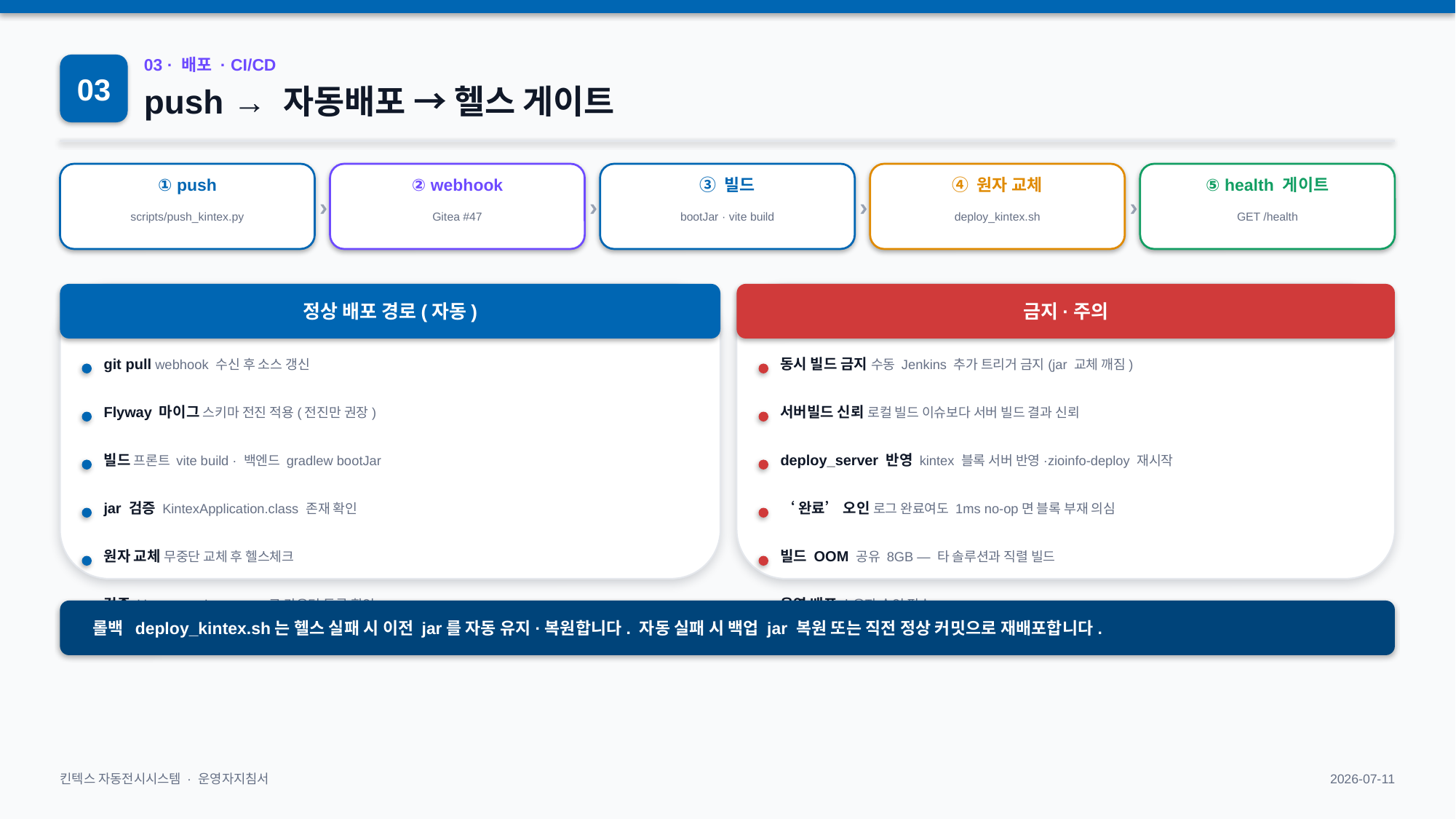

03
03 · 배포 · CI/CD
push → 자동배포 → 헬스 게이트

›

›

›

›

① push
② webhook
③ 빌드
④ 원자 교체
⑤ health 게이트
scripts/push_kintex.py
Gitea #47
bootJar · vite build
deploy_kintex.sh
GET /health

정상 배포 경로(자동)

금지·주의
git pull webhook 수신 후 소스 갱신
동시 빌드 금지 수동 Jenkins 추가 트리거 금지(jar 교체 깨짐)

Flyway 마이그 스키마 전진 적용(전진만 권장)
서버빌드 신뢰 로컬 빌드 이슈보다 서버 빌드 결과 신뢰

빌드 프론트 vite build · 백엔드 gradlew bootJar
deploy_server 반영 kintex 블록 서버 반영·zioinfo-deploy 재시작

jar 검증 KintexApplication.class 존재 확인
‘완료’ 오인 로그 완료여도 1ms no-op면 블록 부재 의심

원자 교체 무중단 교체 후 헬스체크
빌드 OOM 공유 8GB — 타 솔루션과 직렬 빌드

검증 kintex_smoke_test.py로 라우터 등록 확인
운영 배포 소유자 승인 필수

롤백  deploy_kintex.sh는 헬스 실패 시 이전 jar를 자동 유지·복원합니다. 자동 실패 시 백업 jar 복원 또는 직전 정상 커밋으로 재배포합니다.

킨텍스 자동전시시스템 · 운영자지침서
2026-07-11